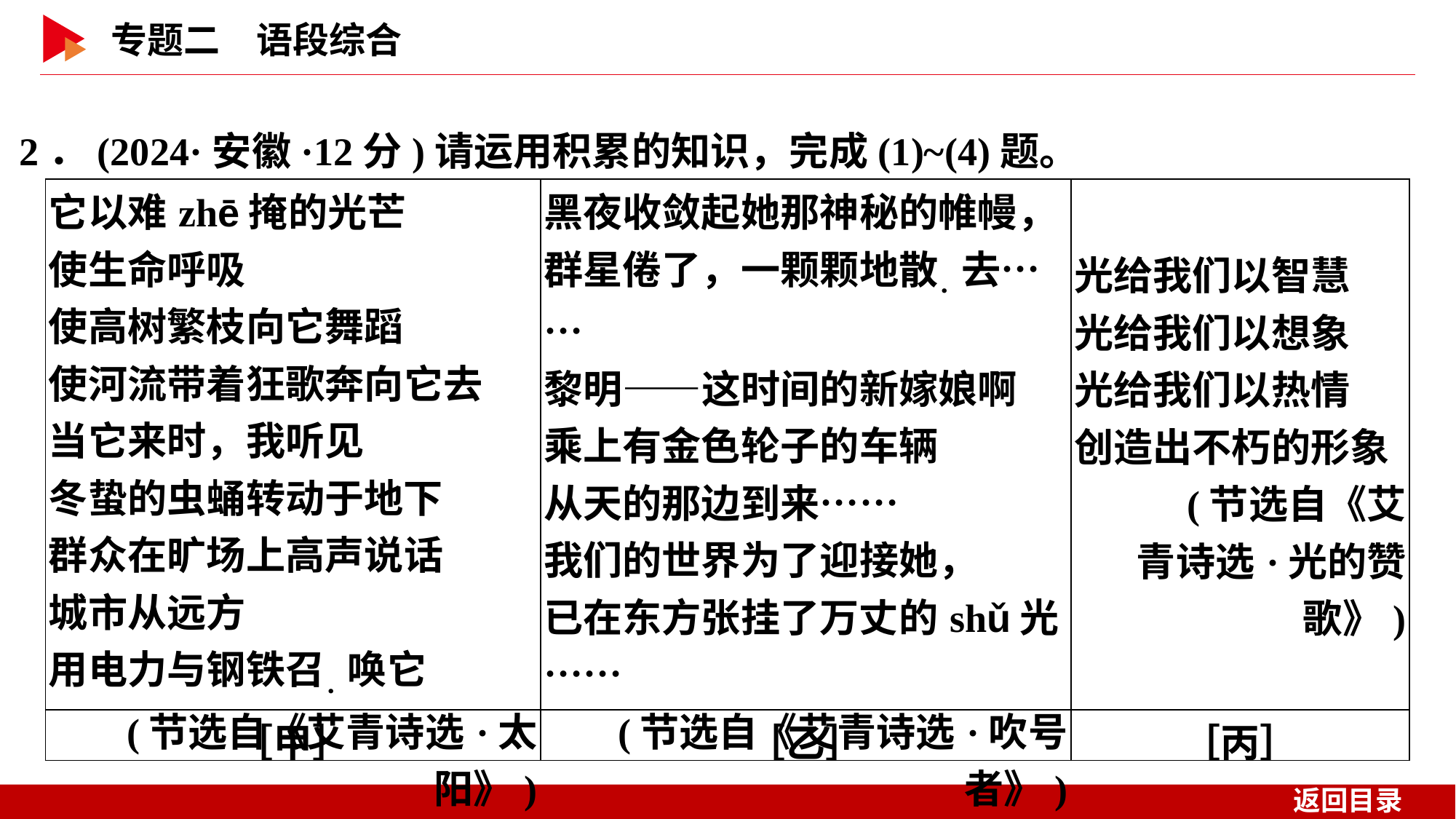

2．(2024·安徽·12分)请运用积累的知识，完成(1)~(4)题。
| 它以难zhē掩的光芒 使生命呼吸 使高树繁枝向它舞蹈 使河流带着狂歌奔向它去 当它来时，我听见 冬蛰的虫蛹转动于地下 群众在旷场上高声说话 城市从远方 用电力与钢铁召．唤它 (节选自《艾青诗选·太阳》) | 黑夜收敛起她那神秘的帷幔， 群星倦了，一颗颗地散．去…… 黎明——这时间的新嫁娘啊 乘上有金色轮子的车辆 从天的那边到来…… 我们的世界为了迎接她， 已在东方张挂了万丈的shǔ光…… (节选自《艾青诗选·吹号者》) | 光给我们以智慧 光给我们以想象 光给我们以热情 创造出不朽的形象 　　(节选自《艾青诗选·光的赞歌》) |
| --- | --- | --- |
| ［甲］ | ［乙］ | ［丙］ |